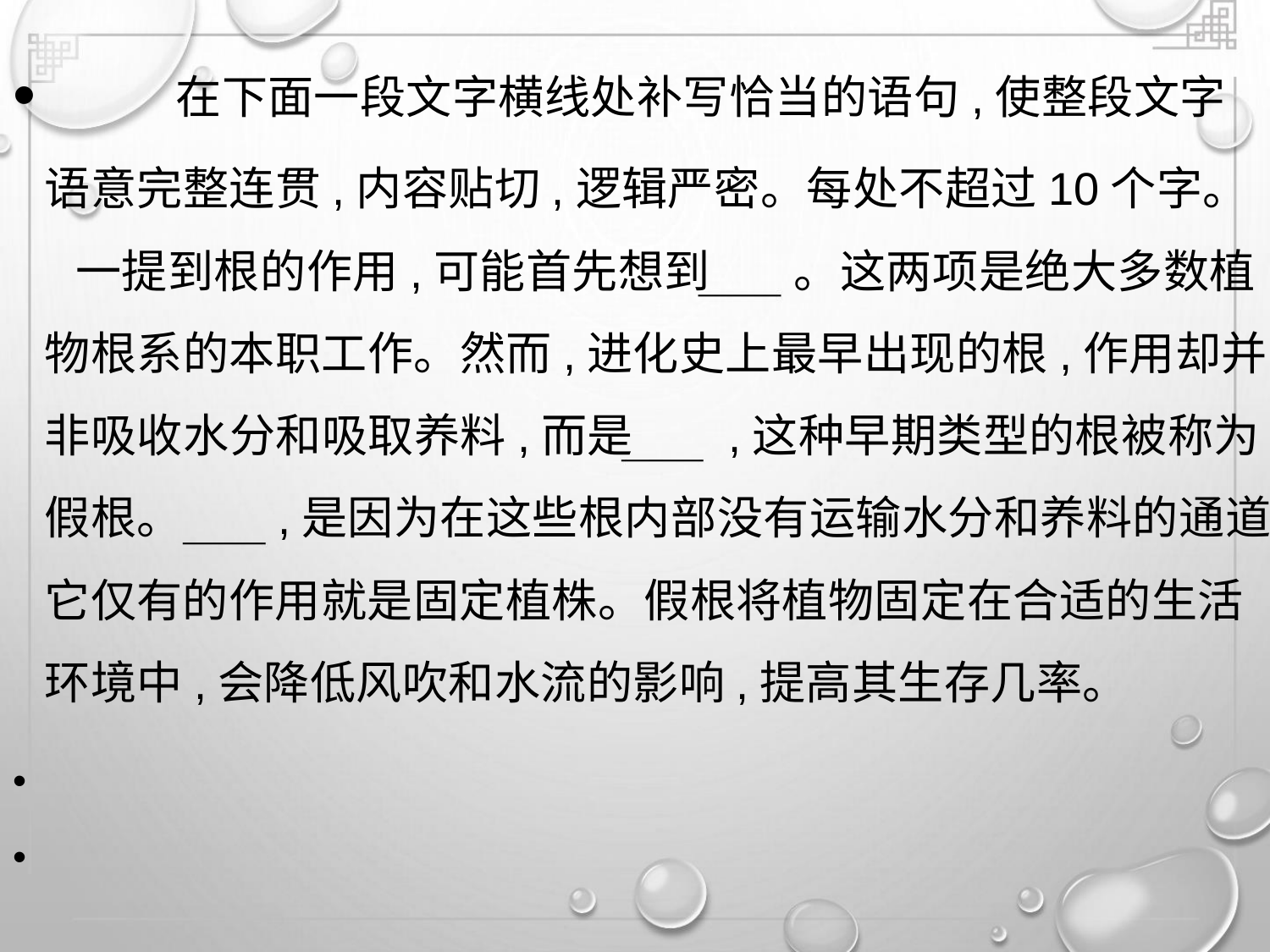

•
在下面一段文字横线处补写恰当的语句,使整段文字
语意完整连贯,内容贴切,逻辑严密。每处不超过10个字。
一提到根的作用,可能首先想到 。这两项是绝大多数植
物根系的本职工作。然而,进化史上最早出现的根,作用却并
非吸收水分和吸取养料,而是 ,这种早期类型的根被称为
假根。 ,是因为在这些根内部没有运输水分和养料的通道,
它仅有的作用就是固定植株。假根将植物固定在合适的生活
环境中,会降低风吹和水流的影响,提高其生存几率。
•
•